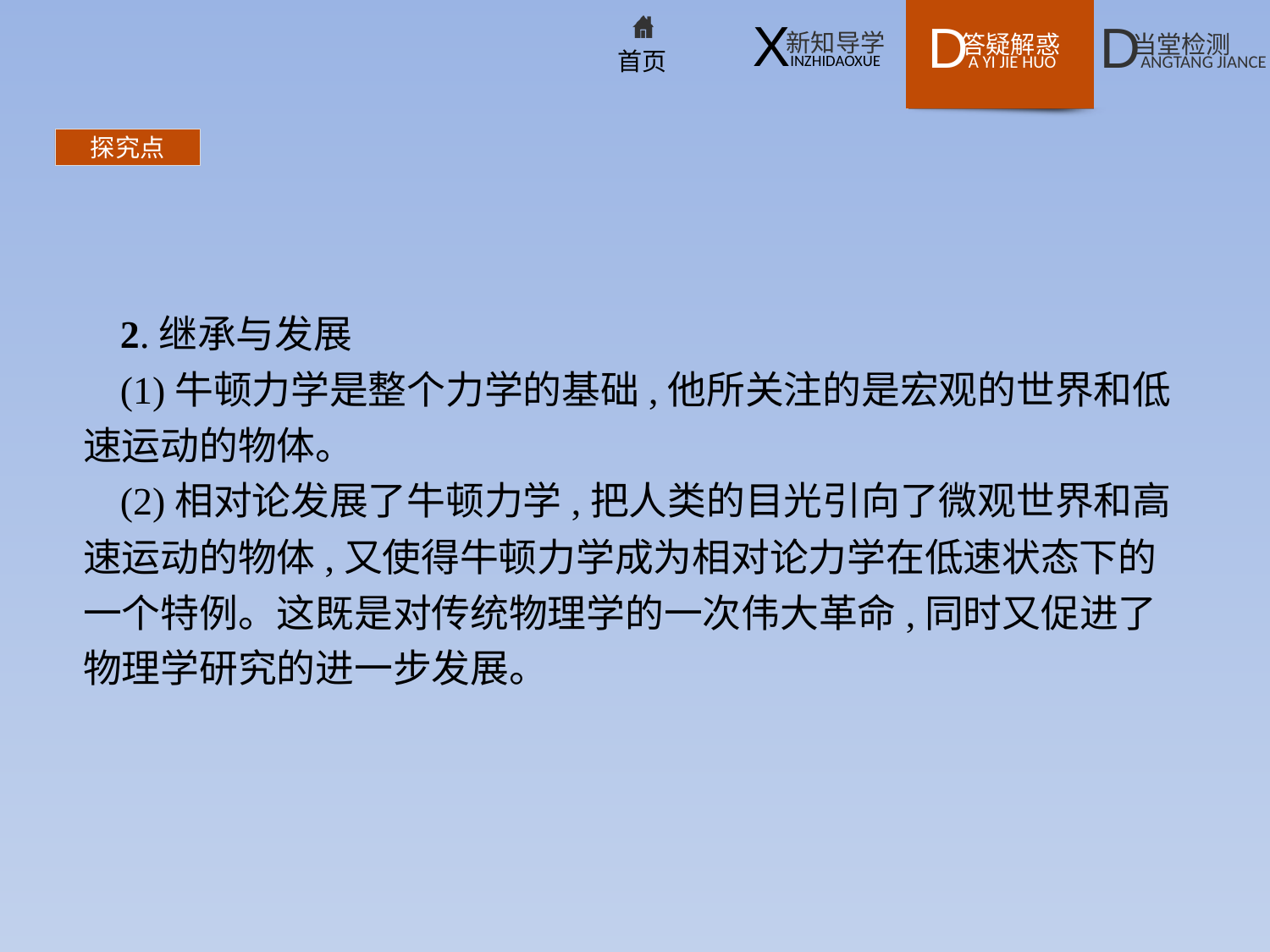

探究点
2.继承与发展
(1)牛顿力学是整个力学的基础,他所关注的是宏观的世界和低速运动的物体。
(2)相对论发展了牛顿力学,把人类的目光引向了微观世界和高速运动的物体,又使得牛顿力学成为相对论力学在低速状态下的一个特例。这既是对传统物理学的一次伟大革命,同时又促进了物理学研究的进一步发展。